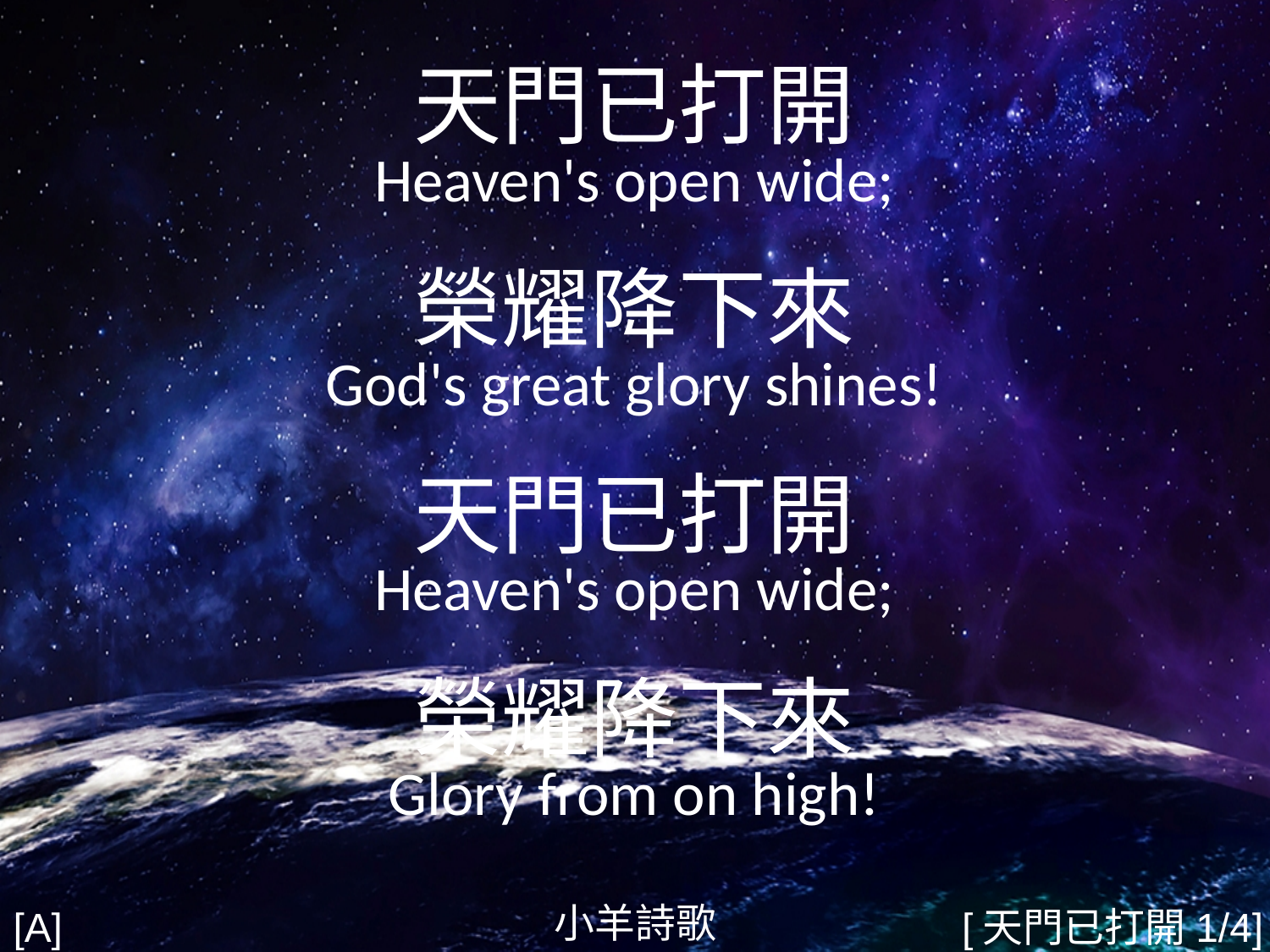

天門已打開
Heaven's open wide;

榮耀降下來
God's great glory shines!

天門已打開
Heaven's open wide;

榮耀降下來
Glory from on high!

#

小羊詩歌
[A]
[天門已打開1/4]